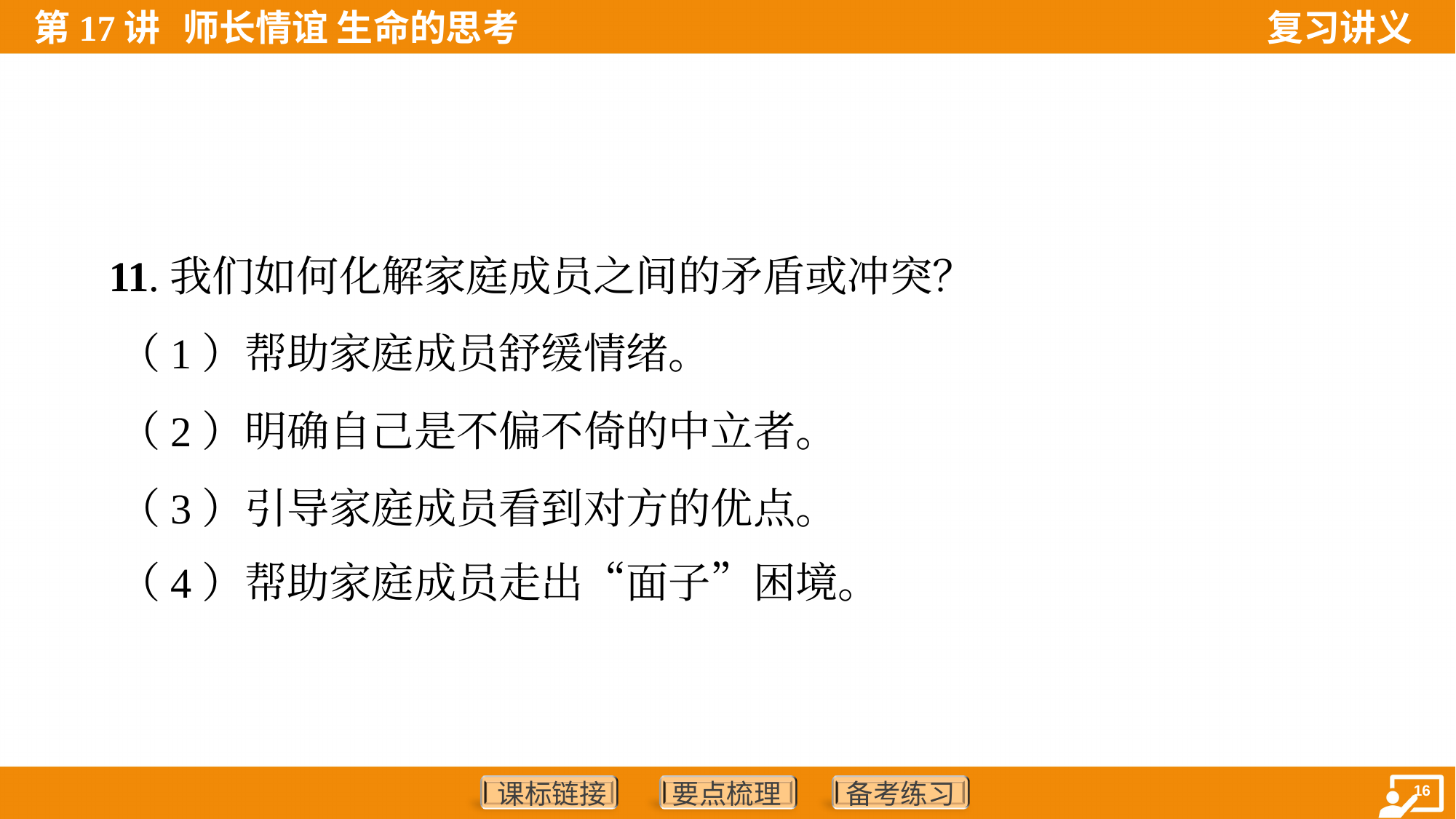

11.我们如何化解家庭成员之间的矛盾或冲突？
    （1）帮助家庭成员舒缓情绪。
    （2）明确自己是不偏不倚的中立者。
    （3）引导家庭成员看到对方的优点。
    （4）帮助家庭成员走出“面子”困境。